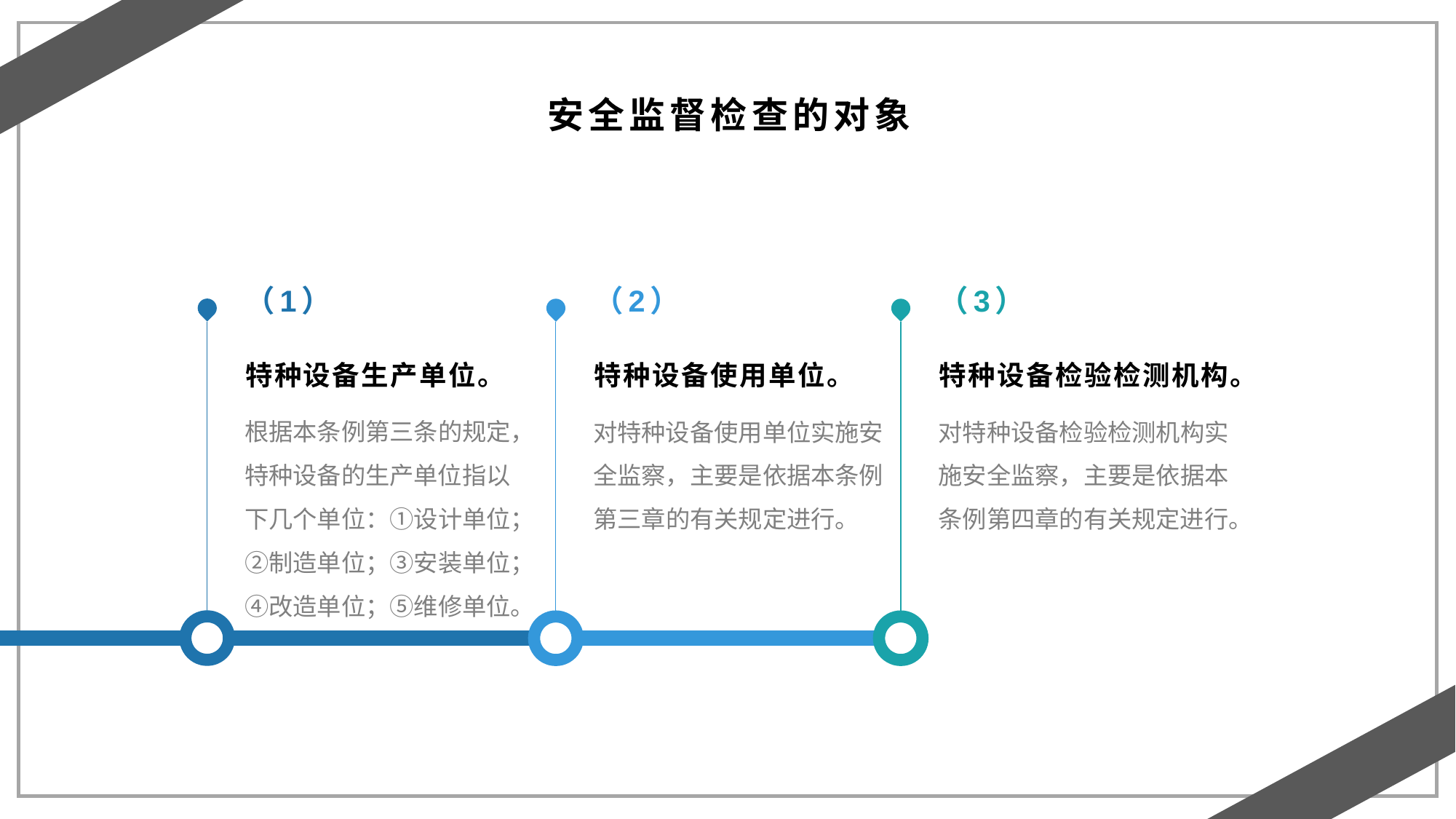

安全监督检查的对象
（1）
（2）
（3）

特种设备生产单位。
特种设备使用单位。
特种设备检验检测机构。
根据本条例第三条的规定，特种设备的生产单位指以下几个单位：①设计单位；②制造单位；③安装单位；④改造单位；⑤维修单位。
对特种设备使用单位实施安全监察，主要是依据本条例第三章的有关规定进行。
对特种设备检验检测机构实施安全监察，主要是依据本条例第四章的有关规定进行。